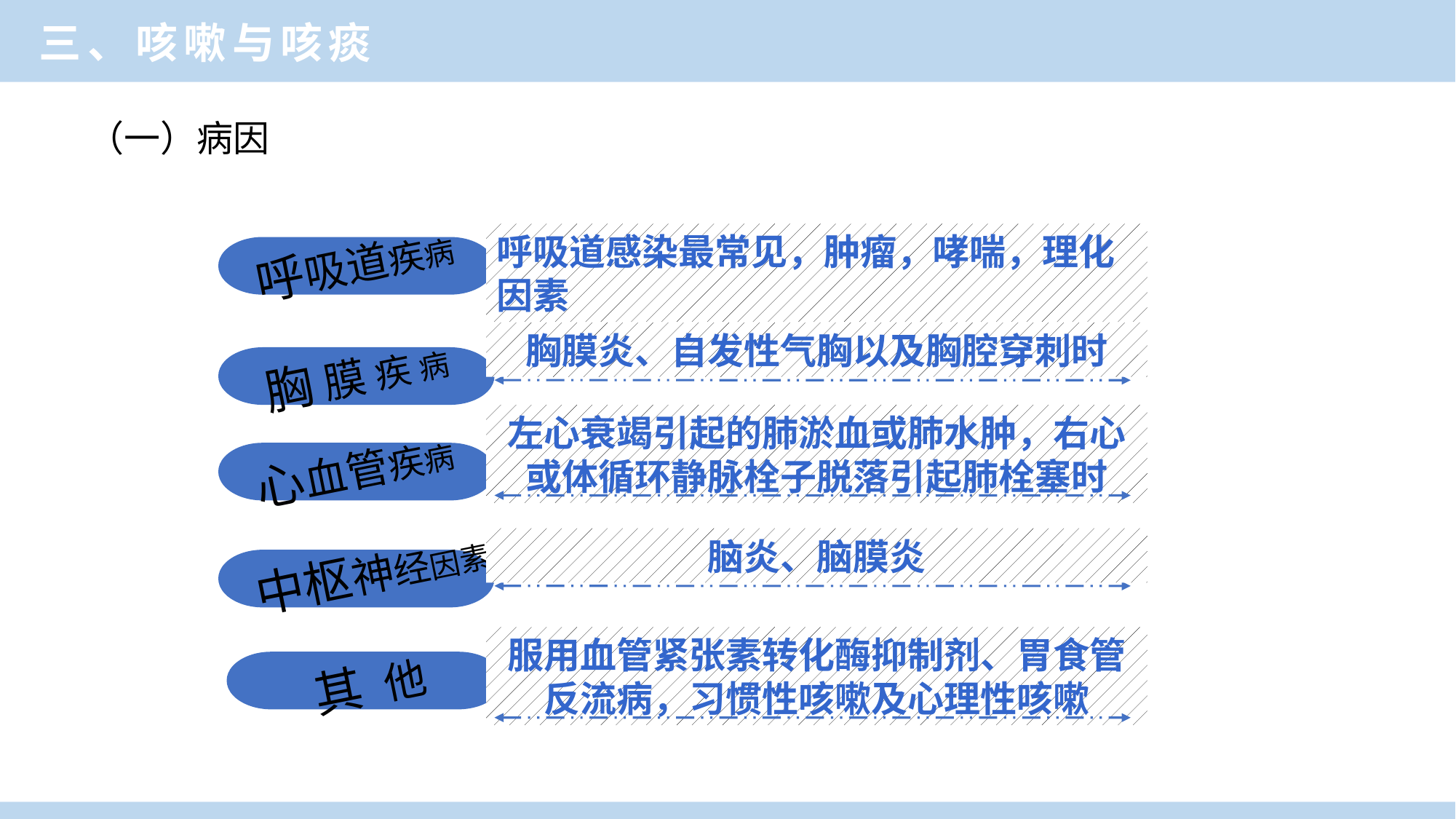

三、咳嗽与咳痰
（一）病因
呼吸道疾病

呼吸道感染最常见，肿瘤，哮喘，理化因素

胸膜炎、自发性气胸以及胸腔穿刺时
胸 膜 疾 病

左心衰竭引起的肺淤血或肺水肿，右心或体循环静脉栓子脱落引起肺栓塞时
心血管疾病

脑炎、脑膜炎
中枢神经因素

服用血管紧张素转化酶抑制剂、胃食管反流病，习惯性咳嗽及心理性咳嗽
  其  他